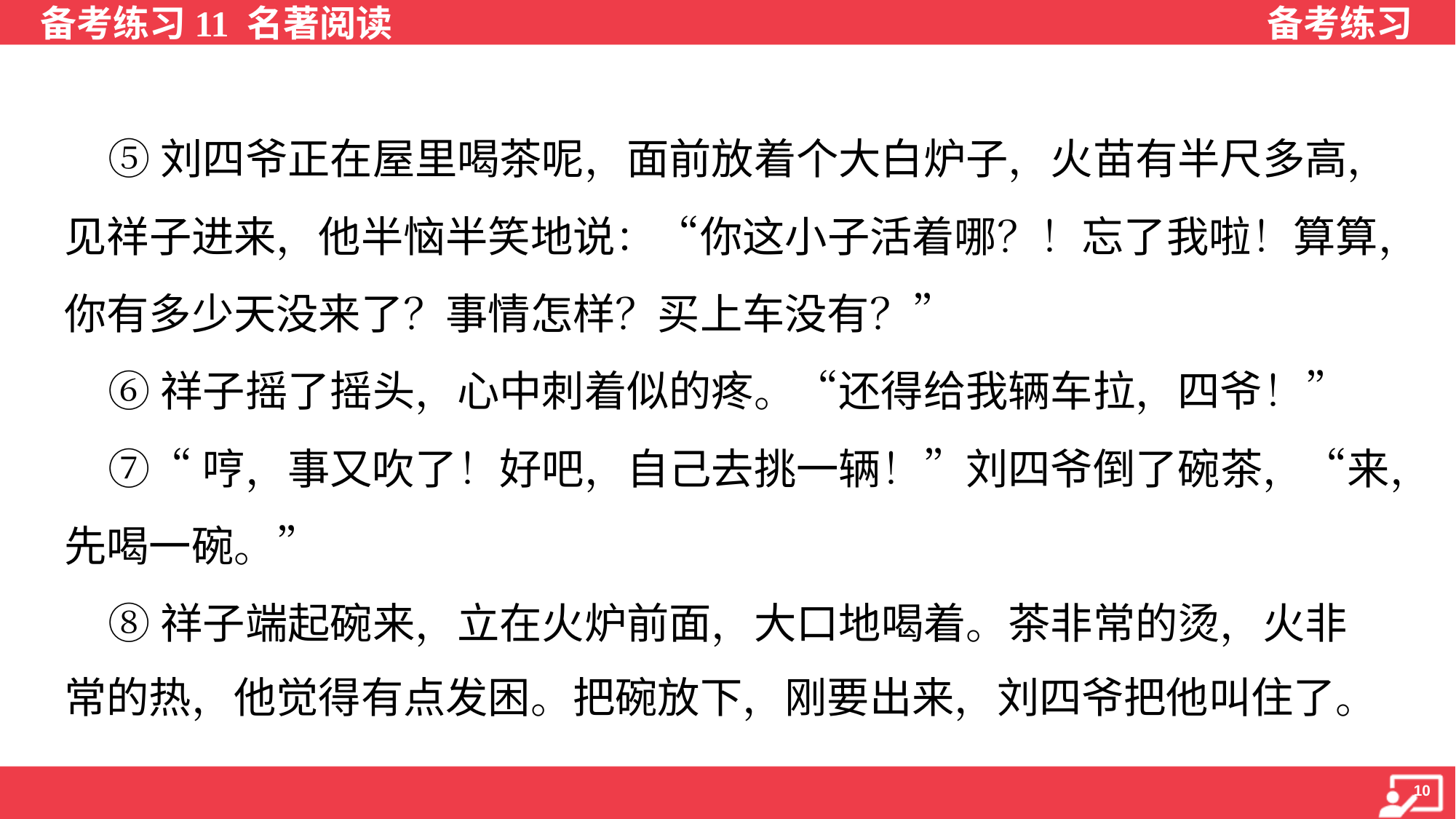

⑤刘四爷正在屋里喝茶呢，面前放着个大白炉子，火苗有半尺多高，
见祥子进来，他半恼半笑地说：“你这小子活着哪？！忘了我啦！算算，
你有多少天没来了？事情怎样？买上车没有？”
    ⑥祥子摇了摇头，心中刺着似的疼。“还得给我辆车拉，四爷！”
    ⑦“哼，事又吹了！好吧，自己去挑一辆！”刘四爷倒了碗茶，“来，
先喝一碗。”
    ⑧祥子端起碗来，立在火炉前面，大口地喝着。茶非常的烫，火非
常的热，他觉得有点发困。把碗放下，刚要出来，刘四爷把他叫住了。